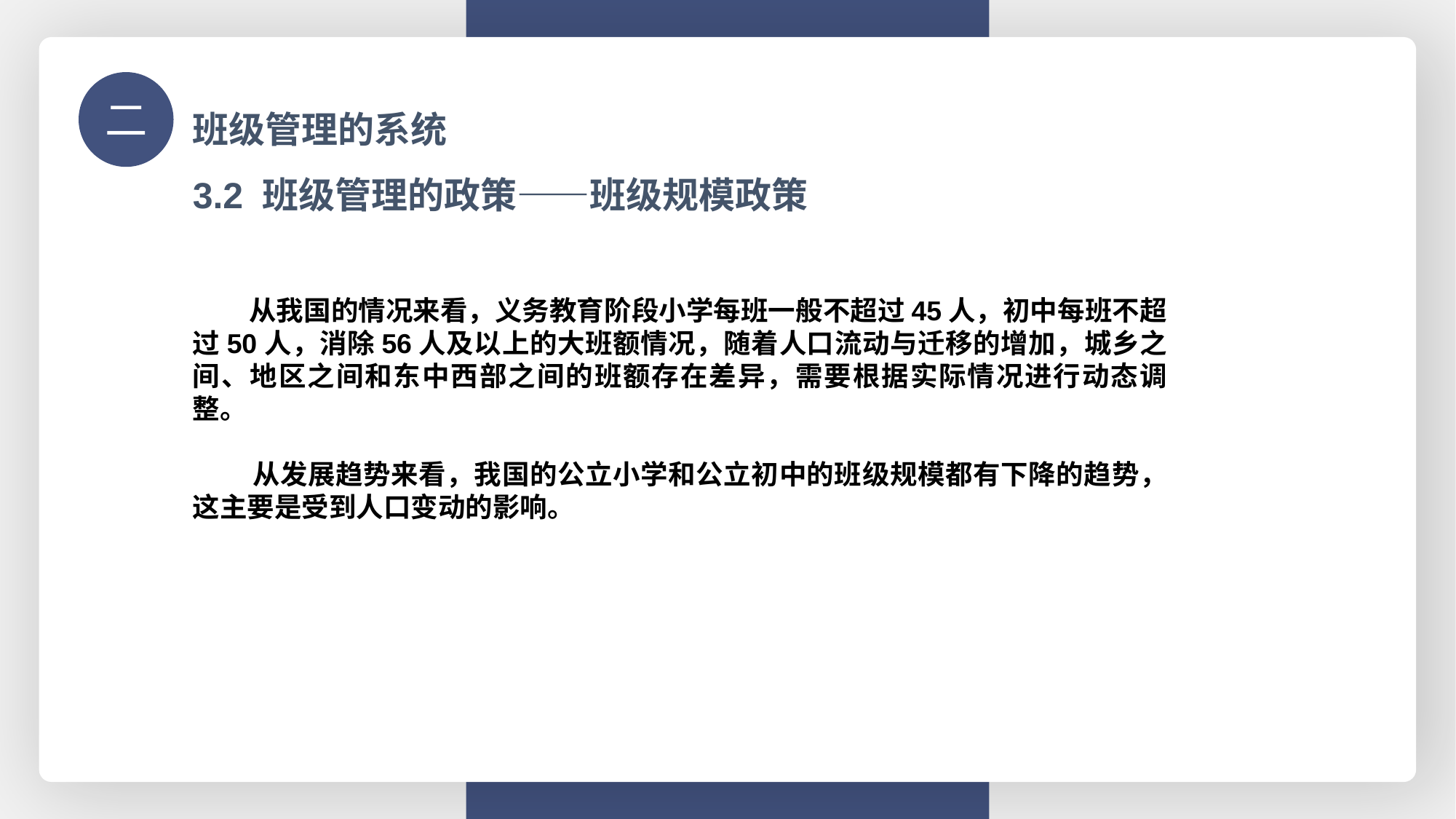

班级管理的系统
二
3.2 班级管理的政策——班级规模政策

        从我国的情况来看，义务教育阶段小学每班一般不超过45人，初中每班不超过50人，消除56人及以上的大班额情况，随着人口流动与迁移的增加，城乡之间、地区之间和东中西部之间的班额存在差异，需要根据实际情况进行动态调整。

        从发展趋势来看，我国的公立小学和公立初中的班级规模都有下降的趋势，这主要是受到人口变动的影响。